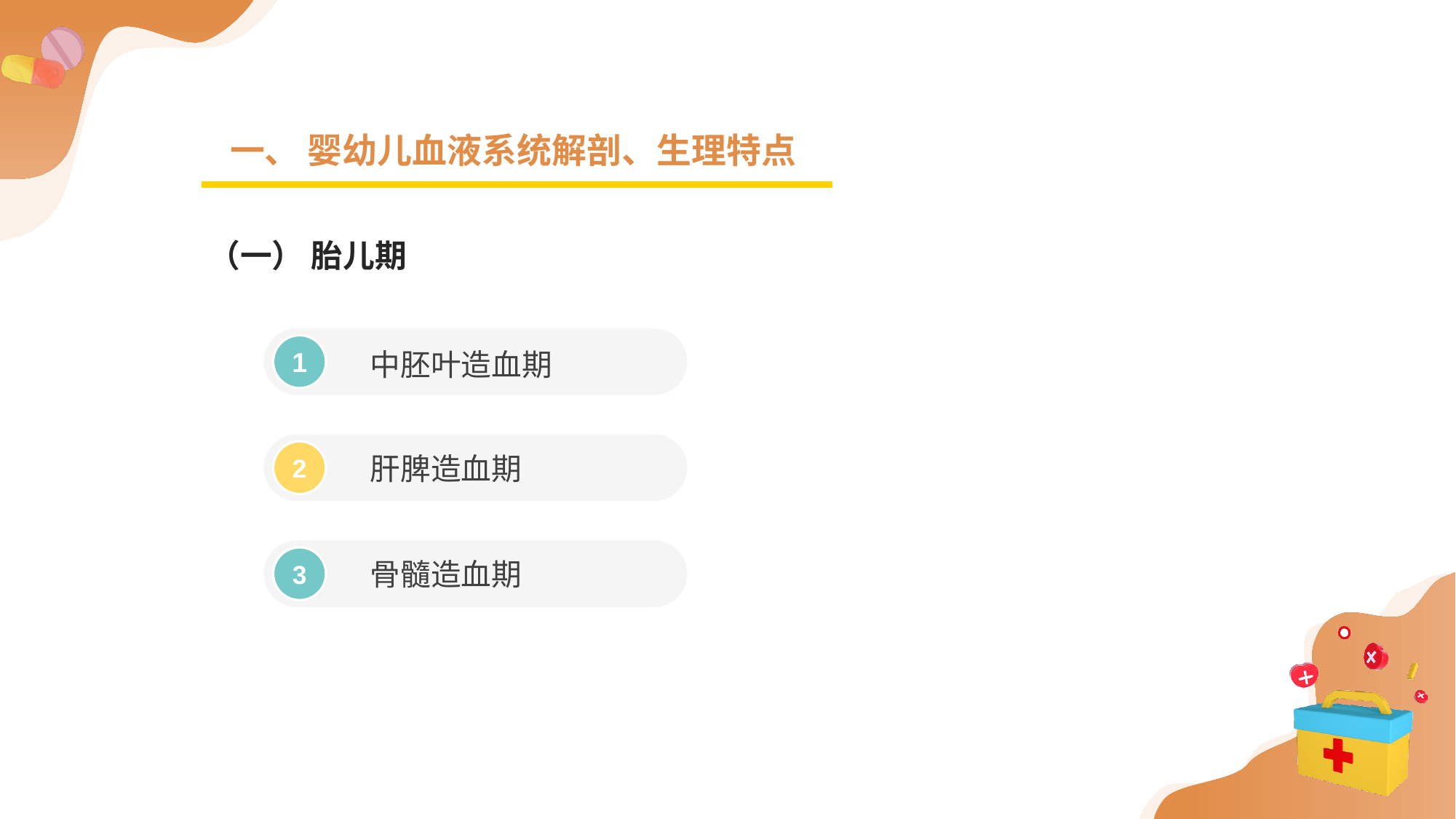

一、 婴幼儿血液系统解剖、生理特点
（一） 胎儿期
中胚叶造血期

1
肝脾造血期

2
骨髓造血期

3